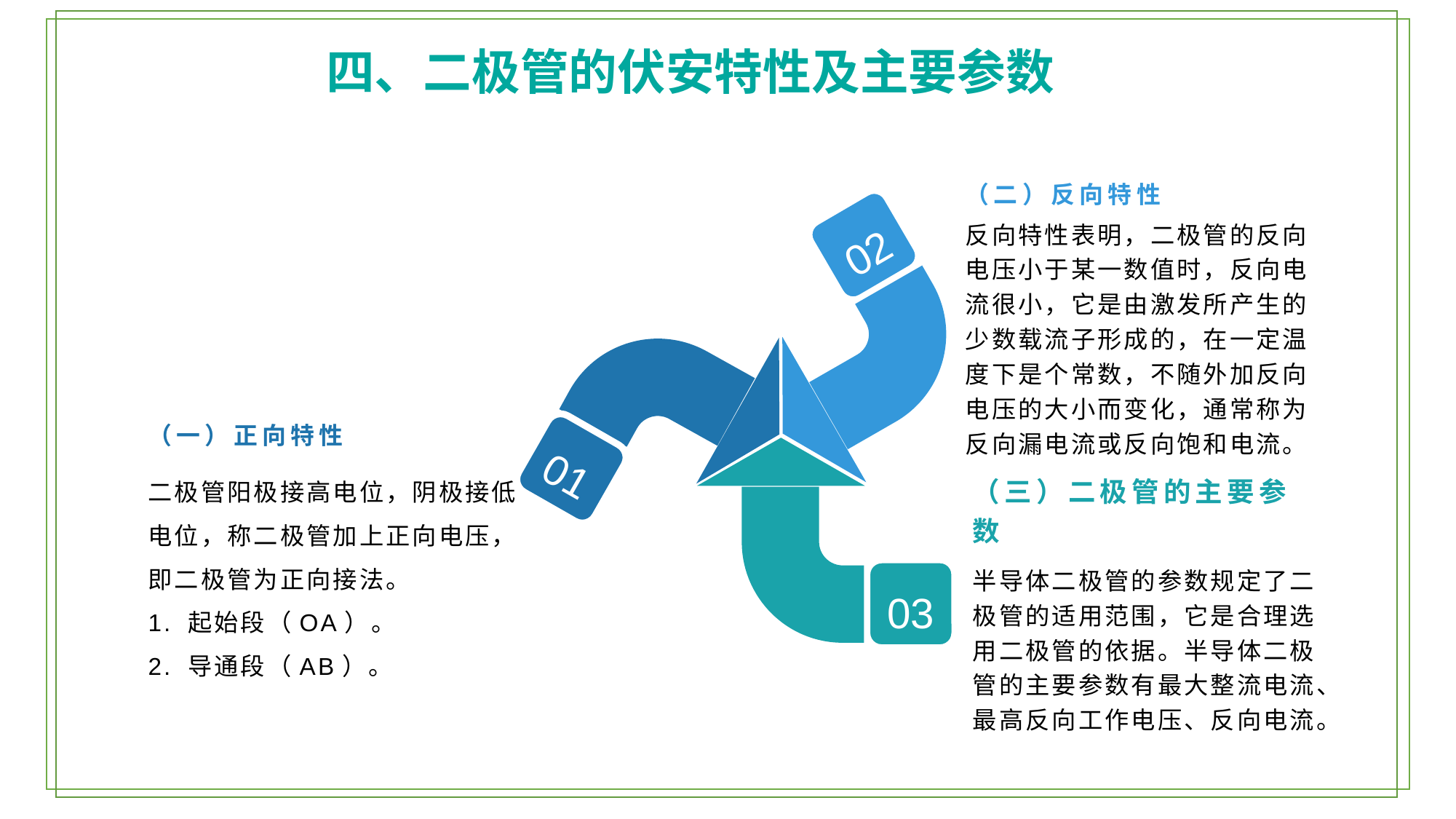

四、二极管的伏安特性及主要参数
（二）反向特性
02
反向特性表明，二极管的反向电压小于某一数值时，反向电流很小，它是由激发所产生的少数载流子形成的，在一定温度下是个常数，不随外加反向电压的大小而变化，通常称为反向漏电流或反向饱和电流。

（一）正向特性
01

二极管阳极接高电位，阴极接低电位，称二极管加上正向电压，即二极管为正向接法。
1. 起始段（OA）。
2. 导通段（AB）。

（三）二极管的主要参数
03
半导体二极管的参数规定了二极管的适用范围，它是合理选用二极管的依据。半导体二极管的主要参数有最大整流电流、最高反向工作电压、反向电流。